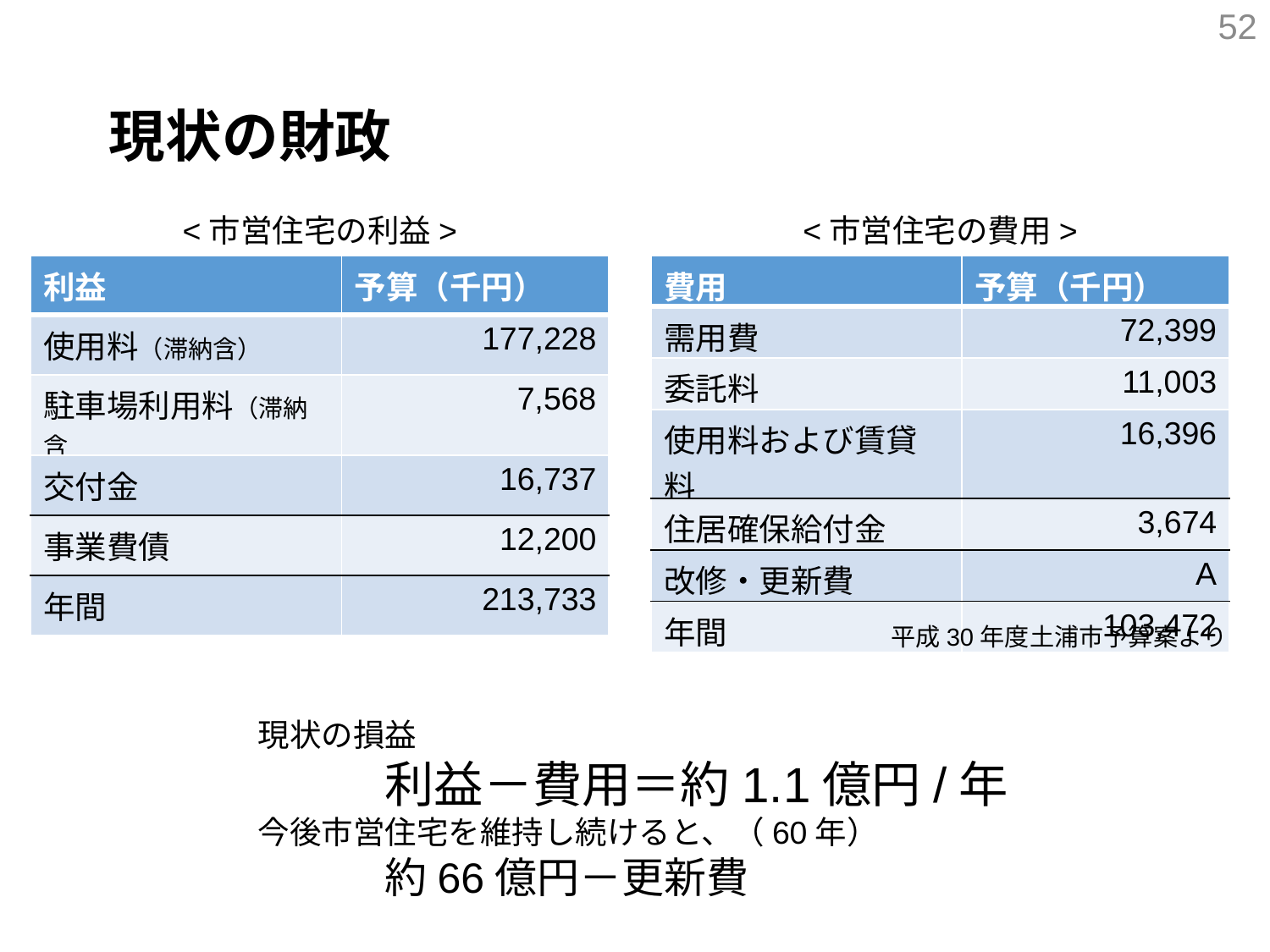

52
現状の財政
<市営住宅の費用>
<市営住宅の利益>
| 費用 | 予算（千円） |
| --- | --- |
| 需用費 | 72,399 |
| 委託料 | 11,003 |
| 使用料および賃貸料 | 16,396 |
| 住居確保給付金 | 3,674 |
| 改修・更新費 | A |
| 年間 | 103,472 |
| 利益 | 予算（千円） |
| --- | --- |
| 使用料（滞納含） | 177,228 |
| 駐車場利用料（滞納含 | 7,568 |
| 交付金 | 16,737 |
| 事業費債 | 12,200 |
| 年間 | 213,733 |
平成30年度土浦市予算案より
現状の損益
	利益－費用＝約1.1億円/年
今後市営住宅を維持し続けると、（60年）
	約66億円－更新費